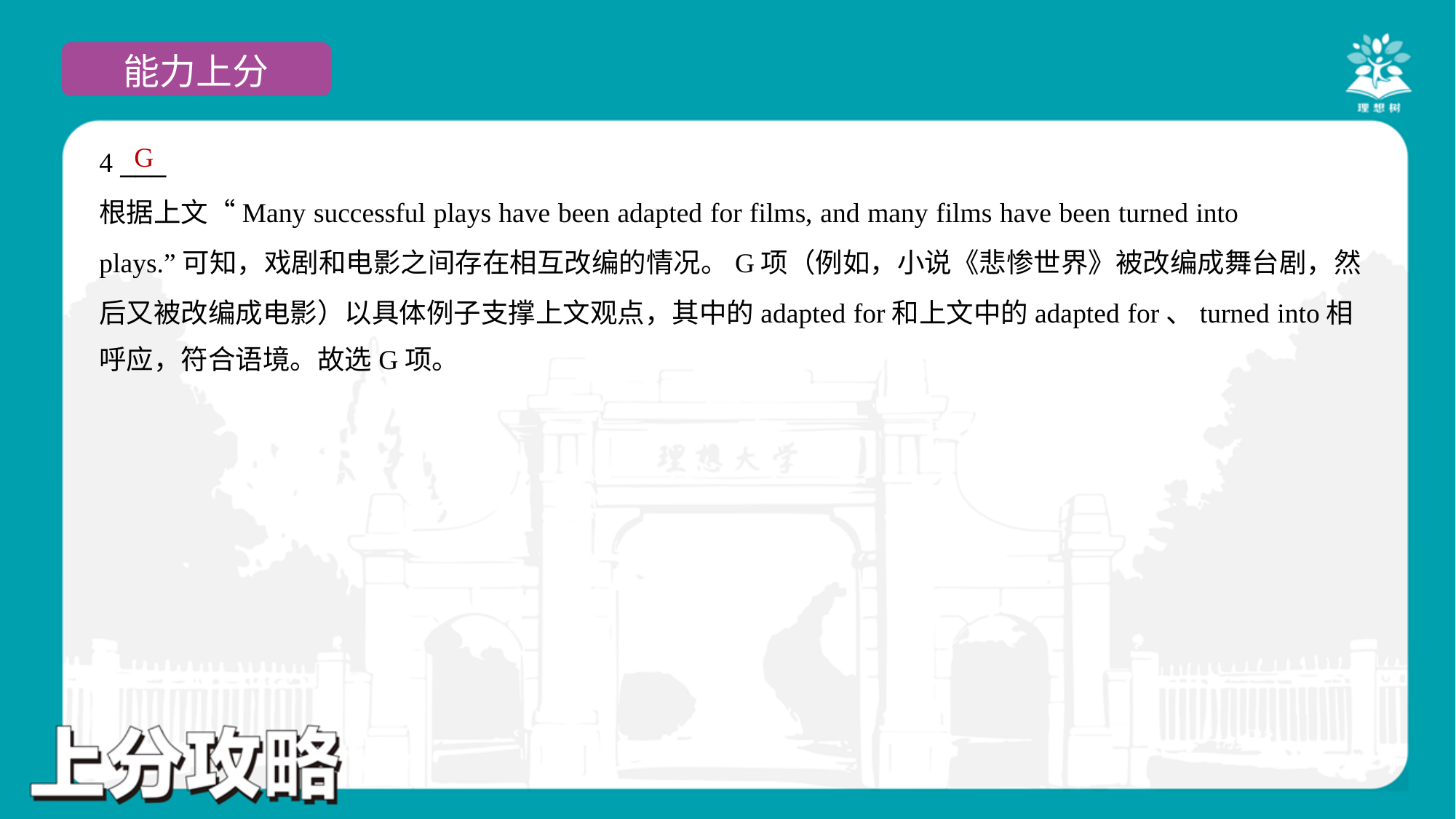

G
4 ___
根据上文“Many successful plays have been adapted for films, and many films have been turned into
plays.”可知，戏剧和电影之间存在相互改编的情况。G项（例如，小说《悲惨世界》被改编成舞台剧，然
后又被改编成电影）以具体例子支撑上文观点，其中的adapted for和上文中的adapted for、turned into相
呼应，符合语境。故选G项。